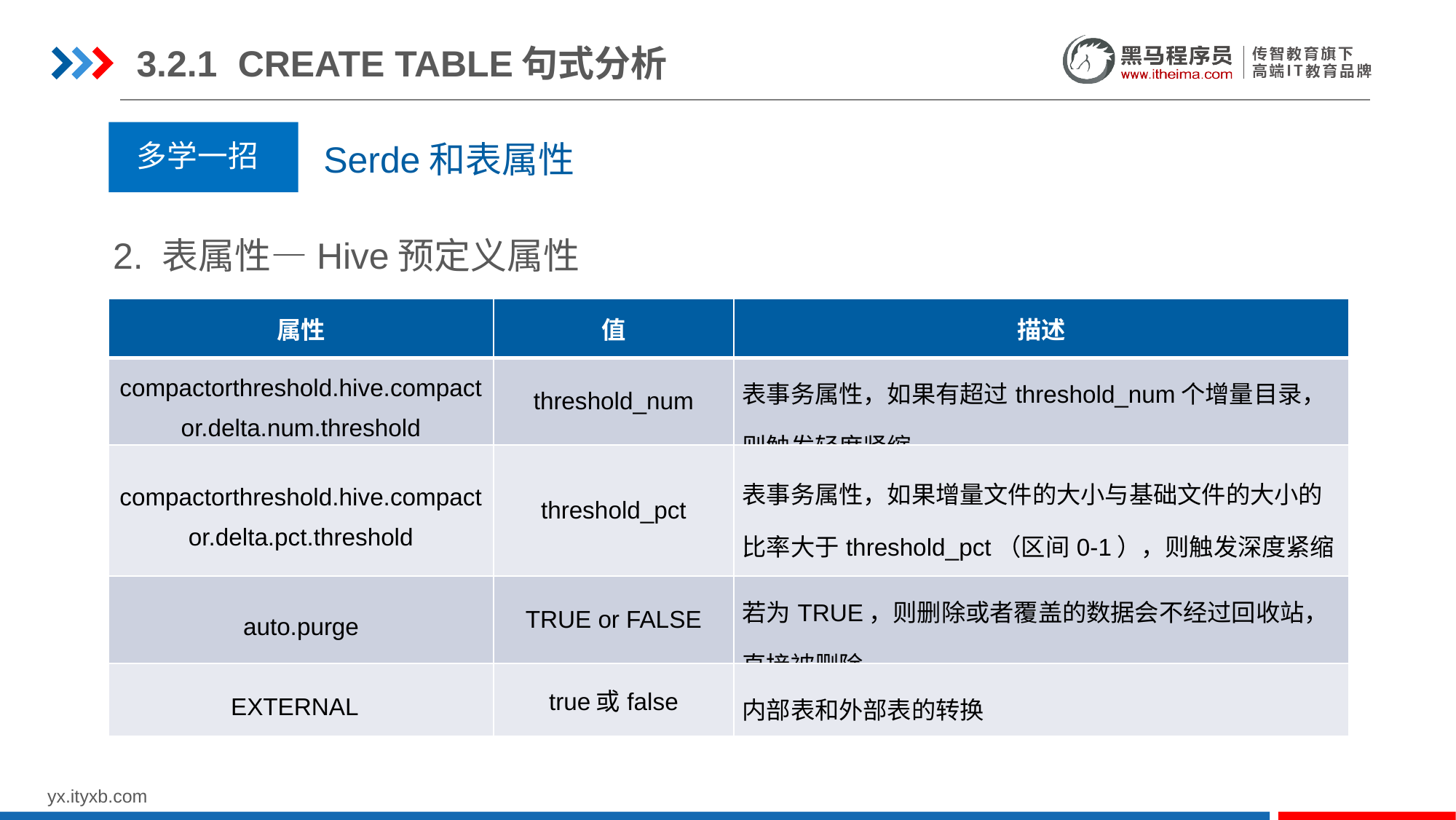

3.2.1  CREATE TABLE句式分析

多学一招
Serde和表属性
2. 表属性—Hive预定义属性
| 属性 | 值 | 描述 |
| --- | --- | --- |
| compactorthreshold.hive.compactor.delta.num.threshold | threshold\_num | 表事务属性，如果有超过threshold\_num个增量目录，则触发轻度紧缩 |
| compactorthreshold.hive.compactor.delta.pct.threshold | threshold\_pct | 表事务属性，如果增量文件的大小与基础文件的大小的比率大于threshold\_pct（区间0-1），则触发深度紧缩 |
| auto.purge | TRUE or FALSE | 若为TRUE，则删除或者覆盖的数据会不经过回收站，直接被删除 |
| EXTERNAL | true或false | 内部表和外部表的转换 |